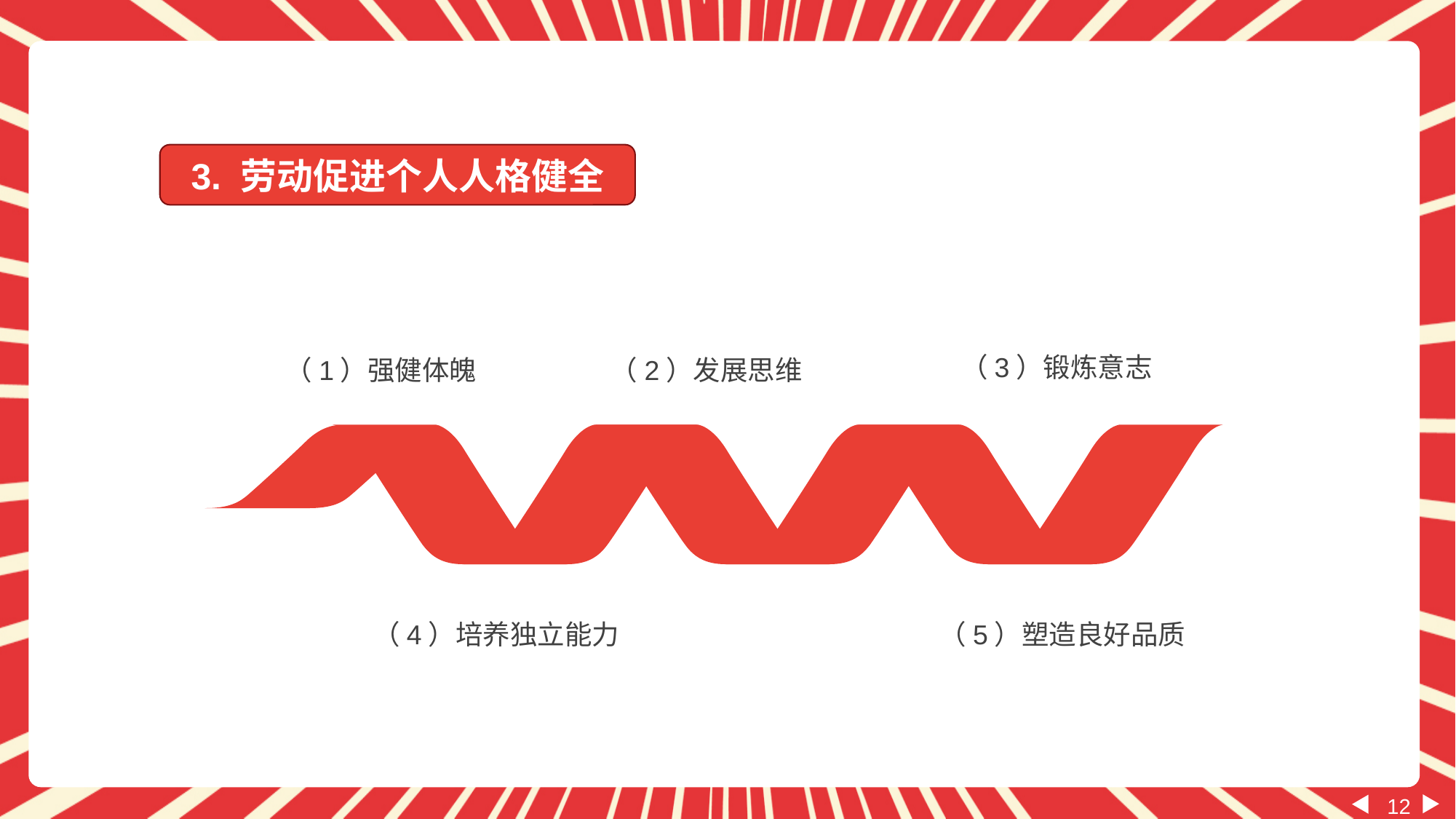

3. 劳动促进个人人格健全
（3）锻炼意志
（1）强健体魄
（2）发展思维

（4）培养独立能力
（5）塑造良好品质